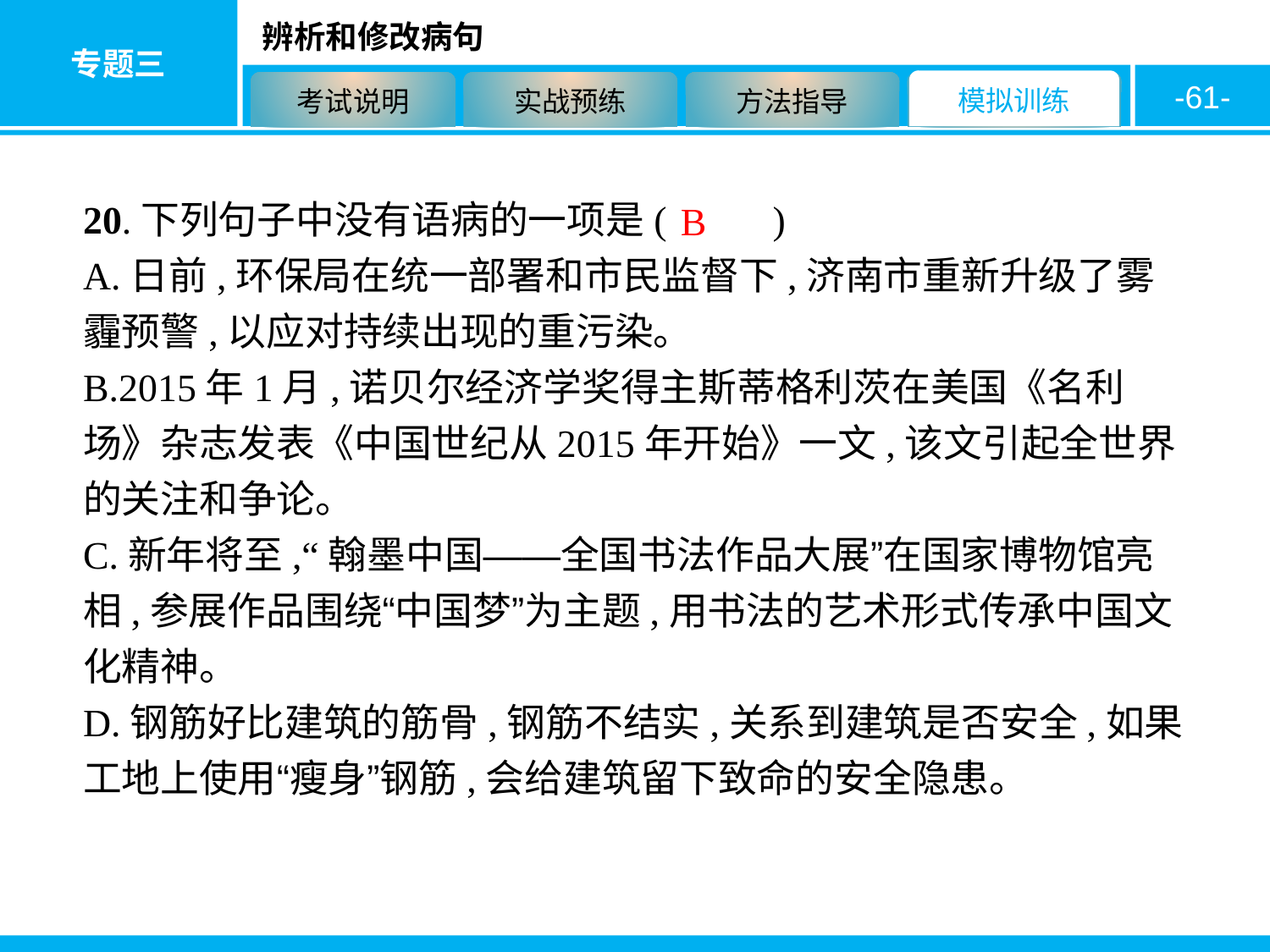

-61-
20.下列句子中没有语病的一项是( 　　)
A.日前,环保局在统一部署和市民监督下,济南市重新升级了雾霾预警,以应对持续出现的重污染。
B.2015年1月,诺贝尔经济学奖得主斯蒂格利茨在美国《名利场》杂志发表《中国世纪从2015年开始》一文,该文引起全世界的关注和争论。
C.新年将至,“翰墨中国——全国书法作品大展”在国家博物馆亮相,参展作品围绕“中国梦”为主题,用书法的艺术形式传承中国文化精神。
D.钢筋好比建筑的筋骨,钢筋不结实,关系到建筑是否安全,如果工地上使用“瘦身”钢筋,会给建筑留下致命的安全隐患。
B